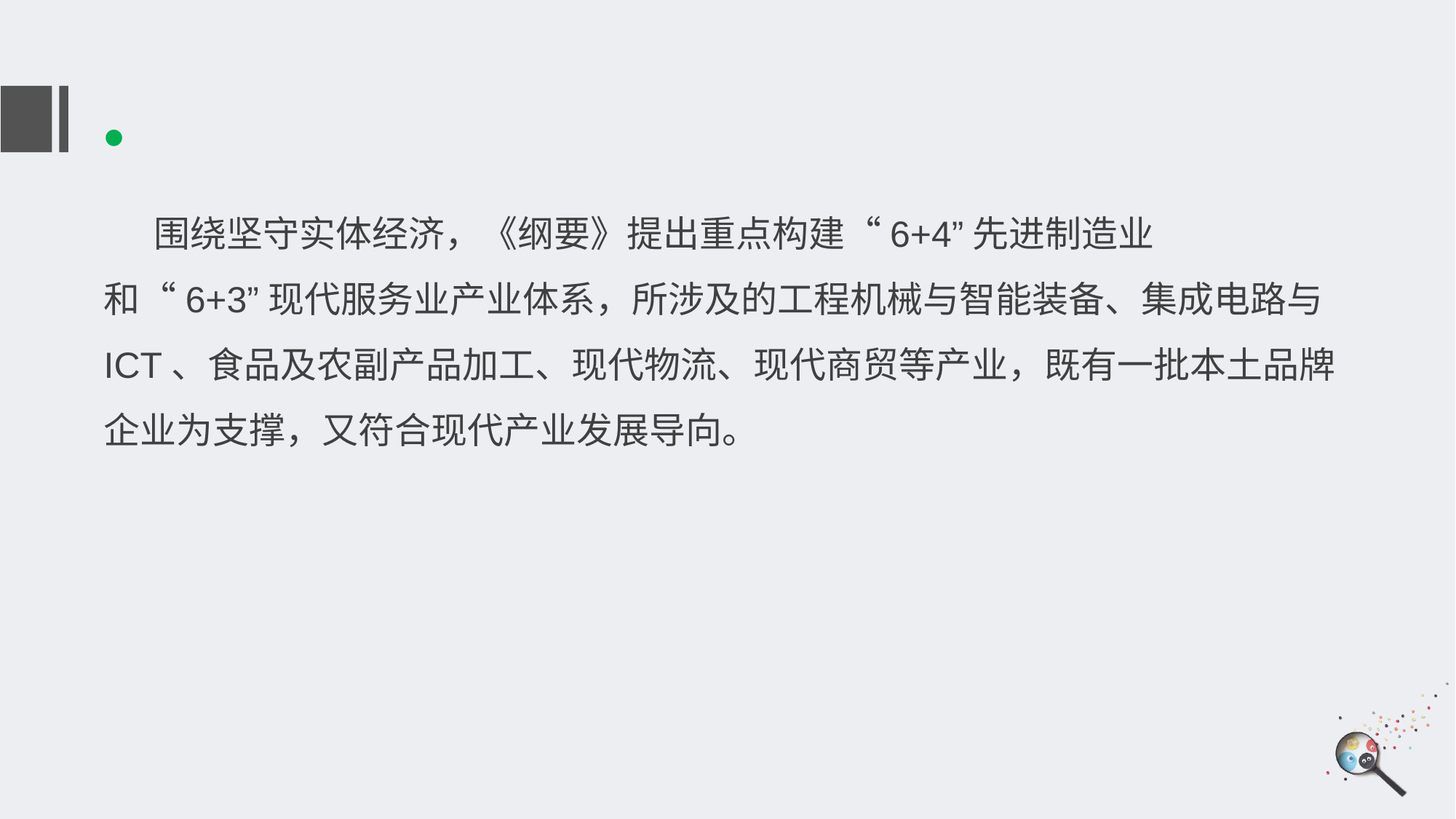

围绕坚守实体经济，《纲要》提出重点构建“6+4”先进制造业和“6+3”现代服务业产业体系，所涉及的工程机械与智能装备、集成电路与ICT、食品及农副产品加工、现代物流、现代商贸等产业，既有一批本土品牌企业为支撑，又符合现代产业发展导向。